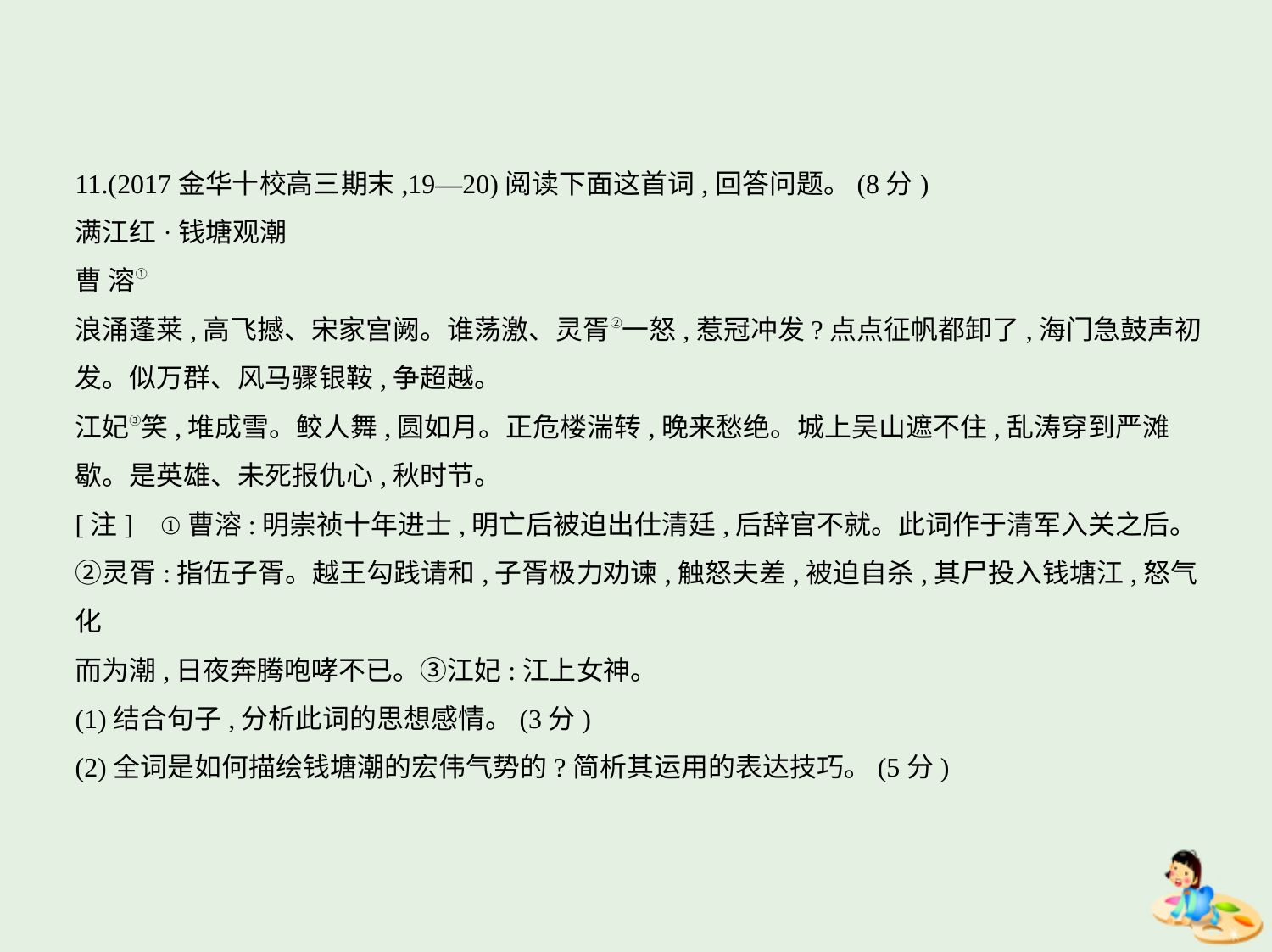

11.(2017金华十校高三期末,19—20)阅读下面这首词,回答问题。(8分)
满江红·钱塘观潮
曹 溶①
浪涌蓬莱,高飞撼、宋家宫阙。谁荡激、灵胥②一怒,惹冠冲发?点点征帆都卸了,海门急鼓声初
发。似万群、风马骤银鞍,争超越。
江妃③笑,堆成雪。鲛人舞,圆如月。正危楼湍转,晚来愁绝。城上吴山遮不住,乱涛穿到严滩
歇。是英雄、未死报仇心,秋时节。
[注]    ①曹溶:明崇祯十年进士,明亡后被迫出仕清廷,后辞官不就。此词作于清军入关之后。
②灵胥:指伍子胥。越王勾践请和,子胥极力劝谏,触怒夫差,被迫自杀,其尸投入钱塘江,怒气化
而为潮,日夜奔腾咆哮不已。③江妃:江上女神。
(1)结合句子,分析此词的思想感情。(3分)
(2)全词是如何描绘钱塘潮的宏伟气势的?简析其运用的表达技巧。(5分)